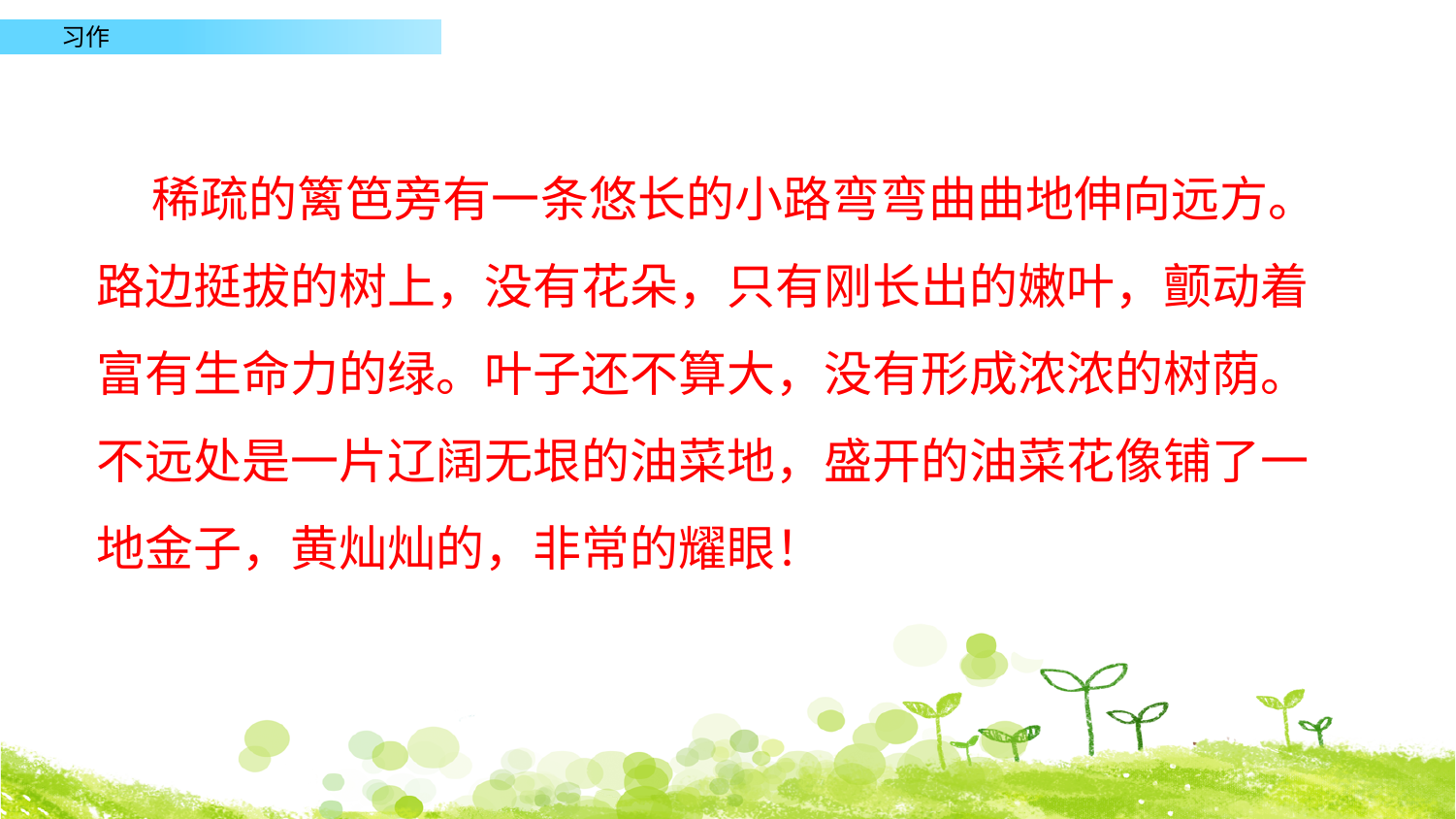

稀疏的篱笆旁有一条悠长的小路弯弯曲曲地伸向远方。路边挺拔的树上，没有花朵，只有刚长出的嫩叶，颤动着富有生命力的绿。叶子还不算大，没有形成浓浓的树荫。不远处是一片辽阔无垠的油菜地，盛开的油菜花像铺了一地金子，黄灿灿的，非常的耀眼！